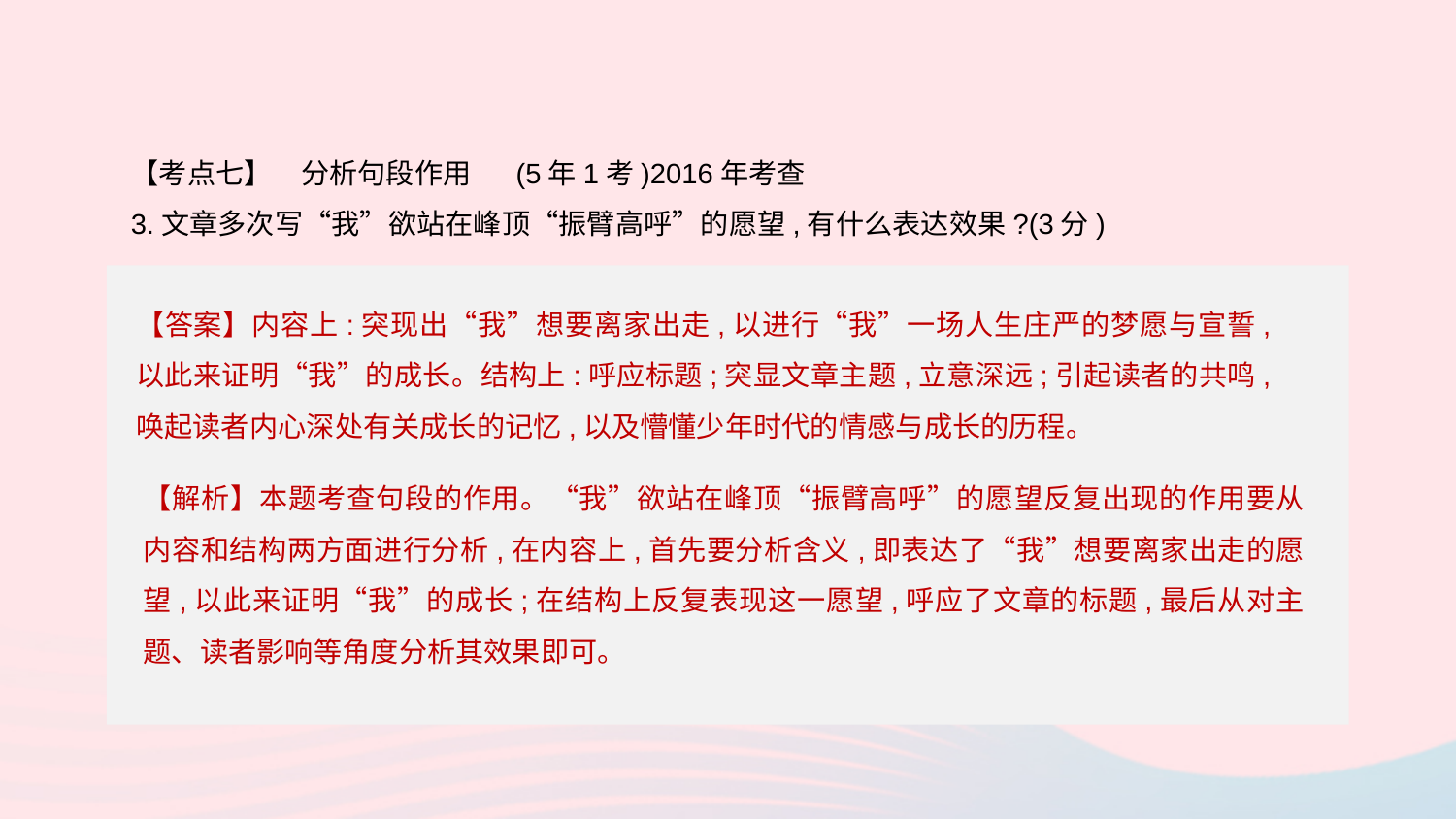

【考点七】　分析句段作用      (5年1考)2016年考查
3.文章多次写“我”欲站在峰顶“振臂高呼”的愿望,有什么表达效果?(3分)

【答案】内容上:突现出“我”想要离家出走,以进行“我”一场人生庄严的梦愿与宣誓,以此来证明“我”的成长。结构上:呼应标题;突显文章主题,立意深远;引起读者的共鸣,唤起读者内心深处有关成长的记忆,以及懵懂少年时代的情感与成长的历程。
【解析】本题考查句段的作用。“我”欲站在峰顶“振臂高呼”的愿望反复出现的作用要从内容和结构两方面进行分析,在内容上,首先要分析含义,即表达了“我”想要离家出走的愿望,以此来证明“我”的成长;在结构上反复表现这一愿望,呼应了文章的标题,最后从对主题、读者影响等角度分析其效果即可。